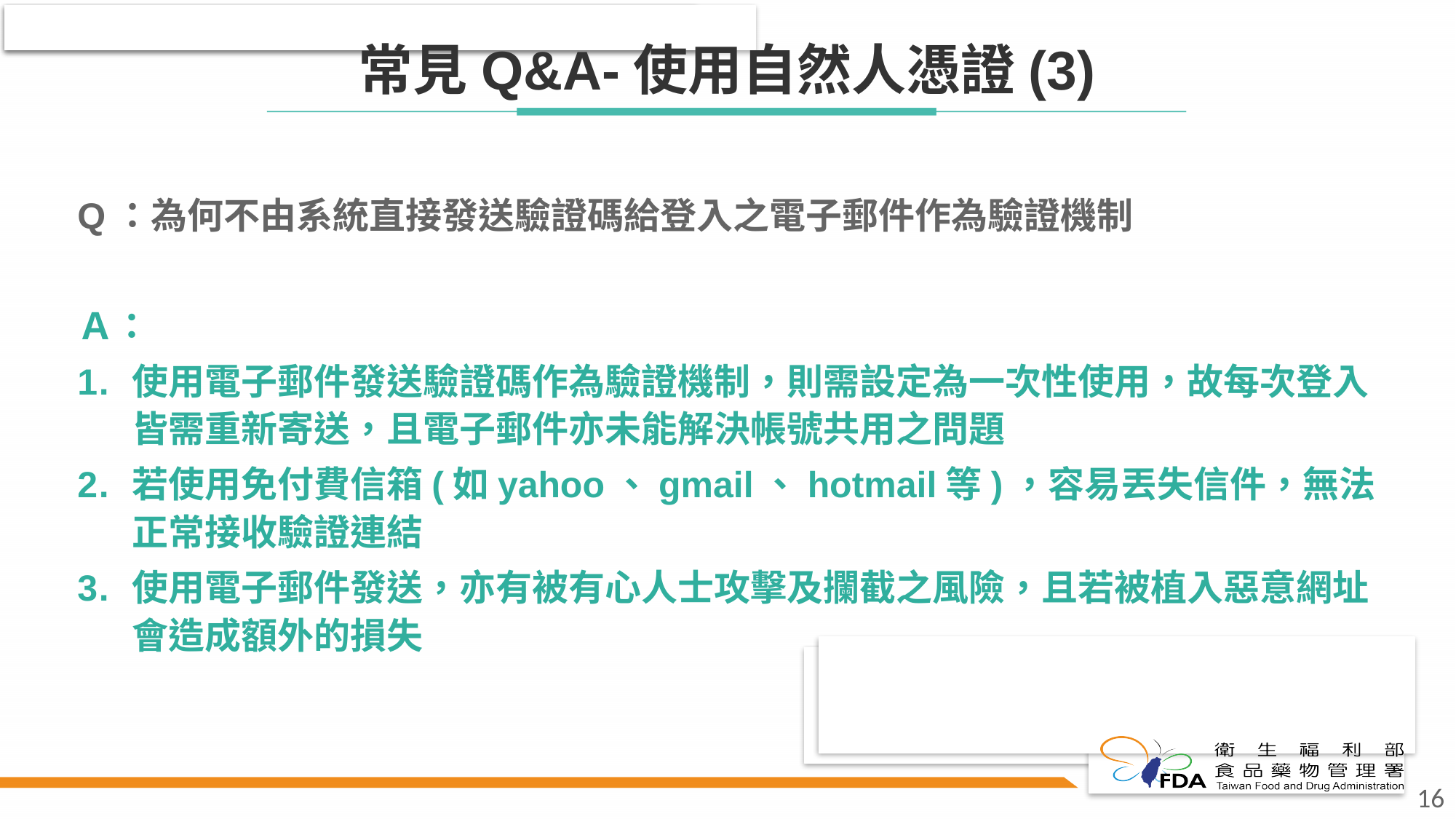

# 常見Q&A-使用自然人憑證(3)

Q：為何不由系統直接發送驗證碼給登入之電子郵件作為驗證機制

Ａ：
使用電子郵件發送驗證碼作為驗證機制，則需設定為一次性使用，故每次登入皆需重新寄送，且電子郵件亦未能解決帳號共用之問題
若使用免付費信箱(如yahoo、gmail、hotmail等)，容易丟失信件，無法正常接收驗證連結
使用電子郵件發送，亦有被有心人士攻擊及攔截之風險，且若被植入惡意網址會造成額外的損失